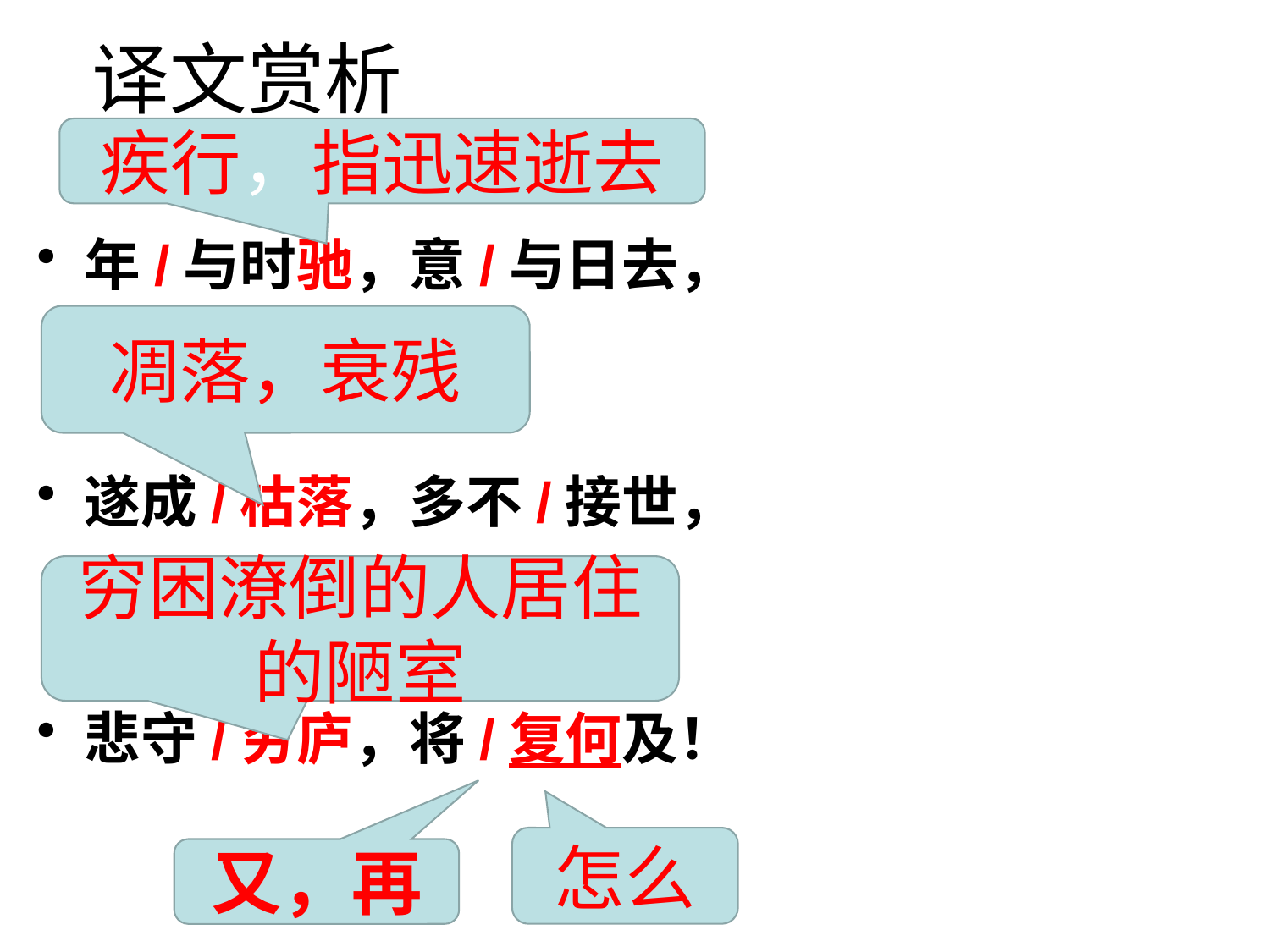

# 译文赏析
疾行，指迅速逝去

年/与时驰，意/与日去，

遂成/枯落，多不/接世，

悲守/穷庐，将/复何及！
凋落，衰残
穷困潦倒的人居住的陋室
怎么
又，再